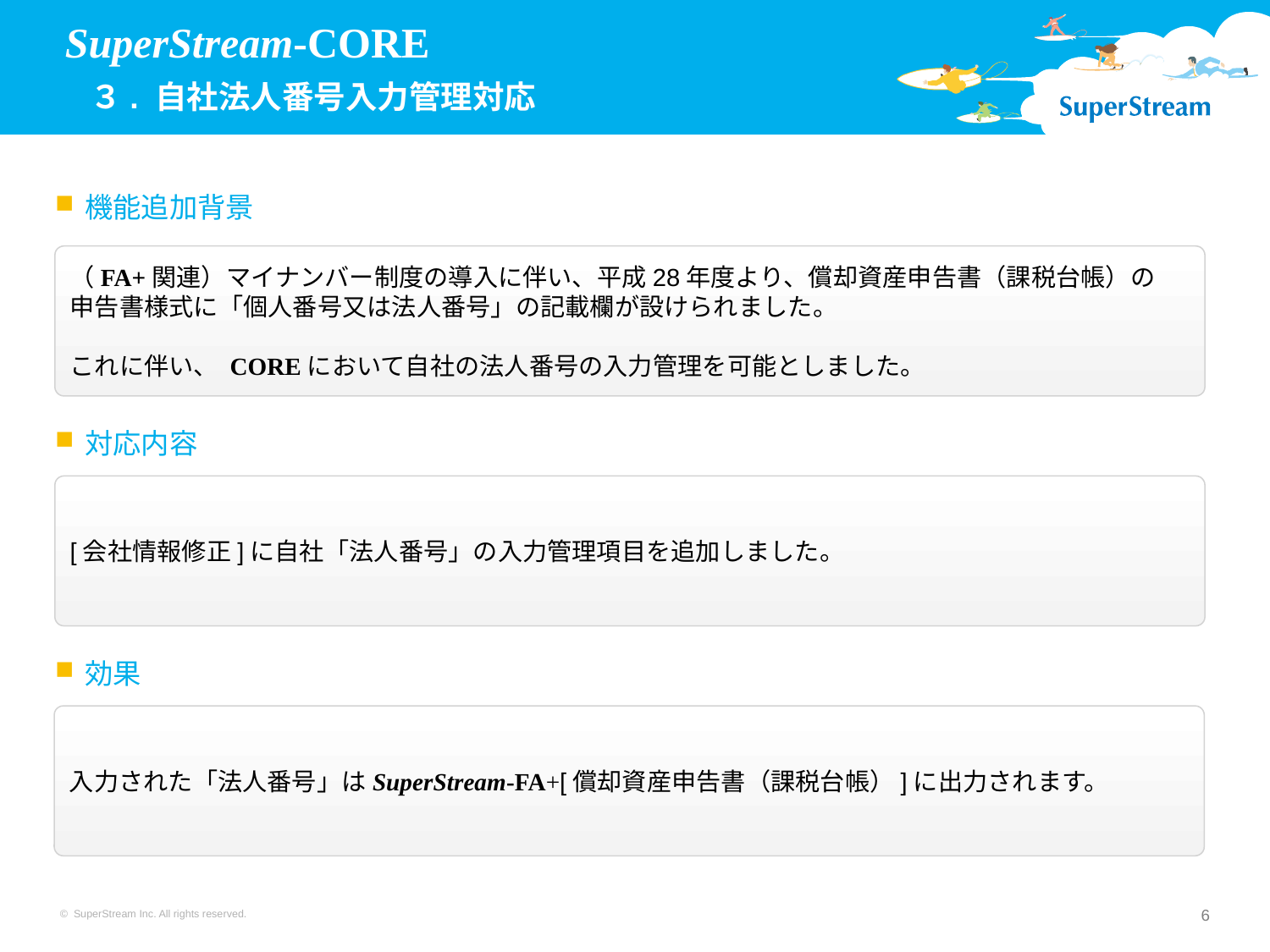

SuperStream-CORE
  ３. 自社法人番号入力管理対応
機能追加背景

（FA+関連）マイナンバー制度の導入に伴い、平成28年度より、償却資産申告書（課税台帳）の
申告書様式に「個人番号又は法人番号」の記載欄が設けられました。

これに伴い、 COREにおいて自社の法人番号の入力管理を可能としました。
対応内容
[会社情報修正]に自社「法人番号」の入力管理項目を追加しました。
効果
入力された「法人番号」はSuperStream-FA+[償却資産申告書（課税台帳）]に出力されます。
©  SuperStream Inc. All rights reserved.
6
6